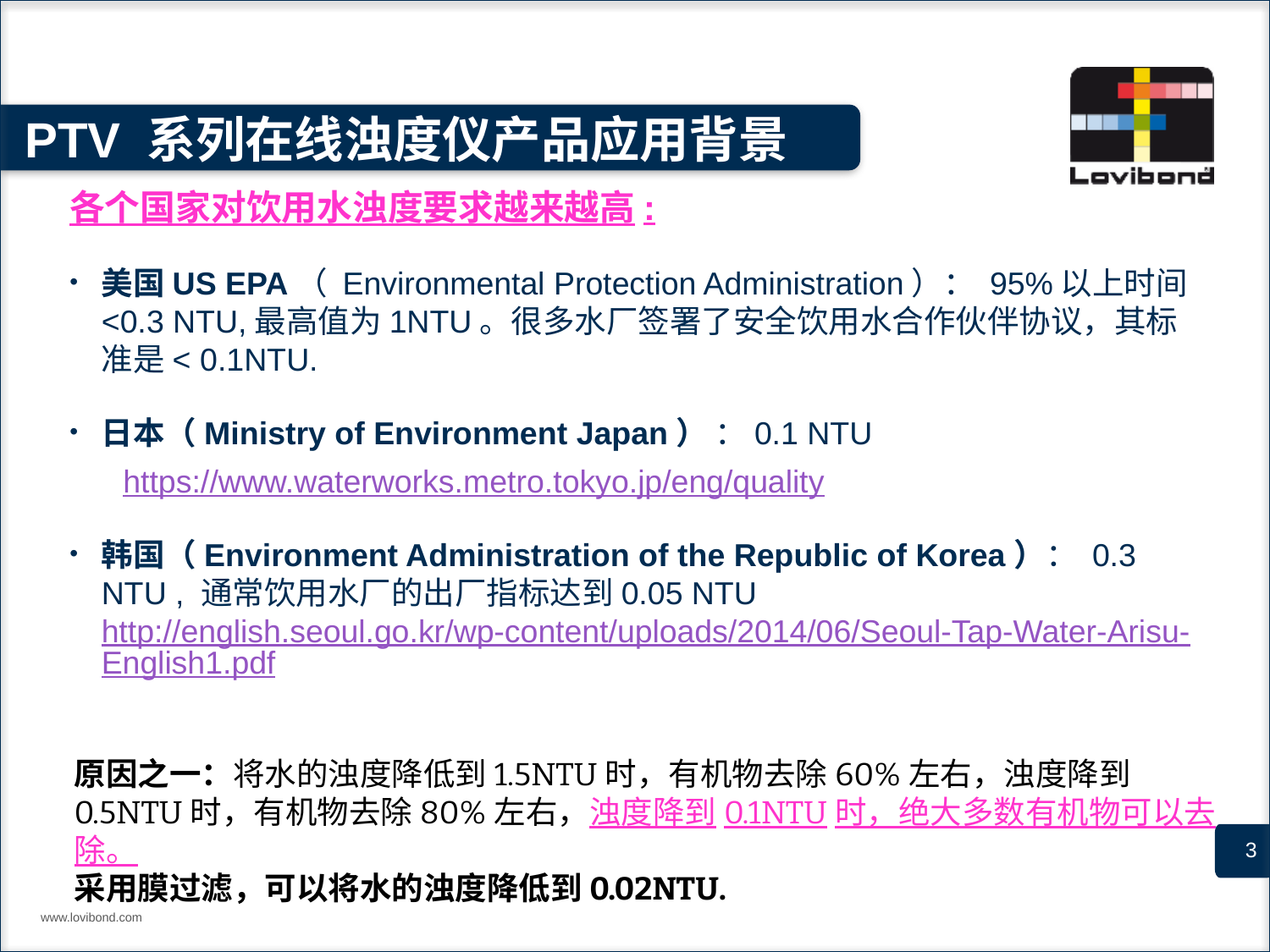

# PTV 系列在线浊度仪产品应用背景
各个国家对饮用水浊度要求越来越高:
美国US EPA（ Environmental Protection Administration）： 95%以上时间<0.3 NTU,最高值为1NTU。很多水厂签署了安全饮用水合作伙伴协议，其标准是< 0.1NTU.
日本（Ministry of Environment Japan） ：0.1 NTU
      https://www.waterworks.metro.tokyo.jp/eng/quality
韩国（Environment Administration of the Republic of Korea）： 0.3 NTU , 通常饮用水厂的出厂指标达到0.05 NTU http://english.seoul.go.kr/wp-content/uploads/2014/06/Seoul-Tap-Water-Arisu-English1.pdf
原因之一：将水的浊度降低到1.5NTU时，有机物去除60%左右，浊度降到0.5NTU时，有机物去除80%左右，浊度降到0.1NTU时，绝大多数有机物可以去除。
采用膜过滤，可以将水的浊度降低到0.02NTU.
www.lovibond.com